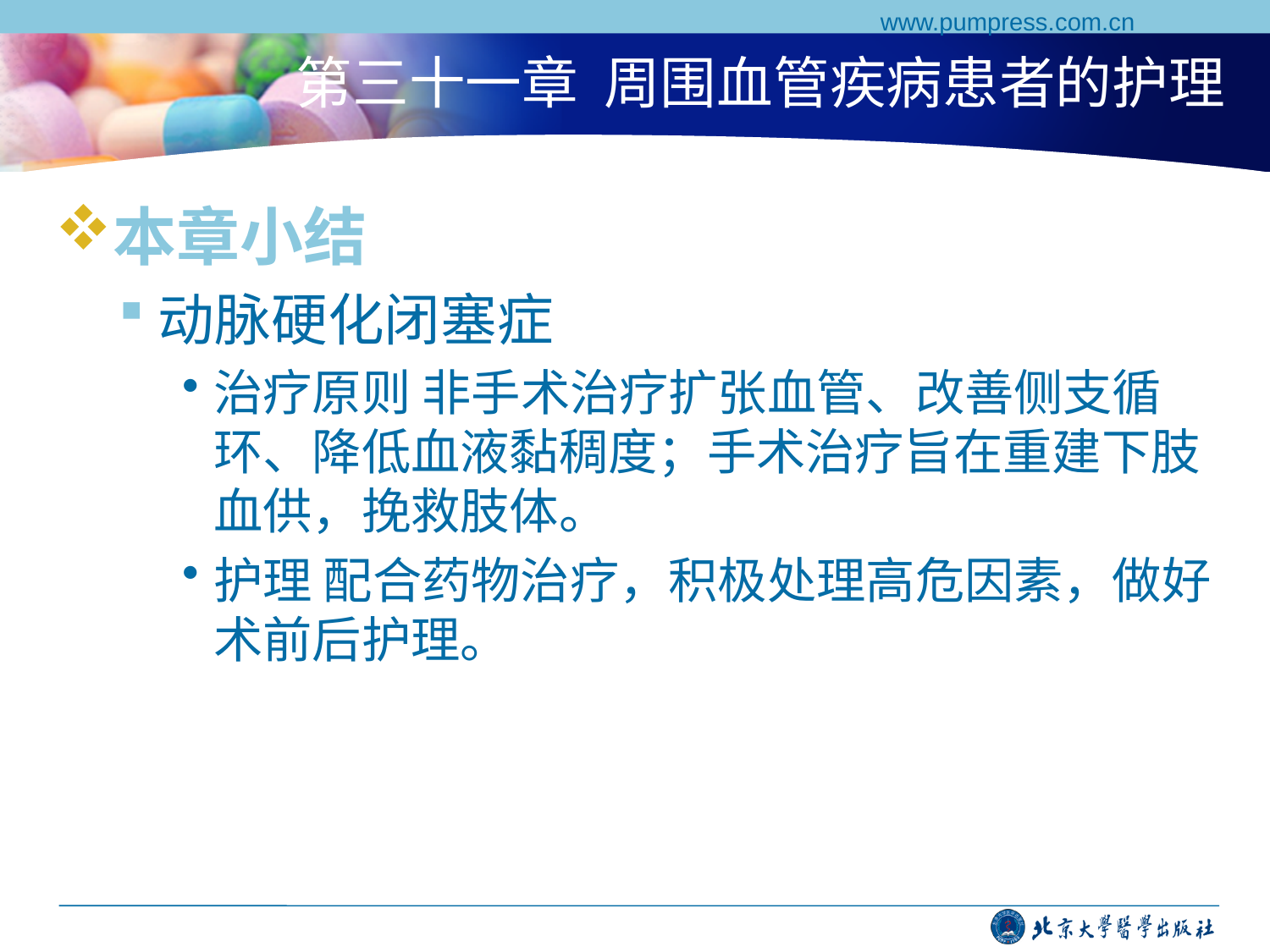

www.pumpress.com.cn
# 第三十一章  周围血管疾病患者的护理
本章小结
动脉硬化闭塞症
治疗原则 非手术治疗扩张血管、改善侧支循环、降低血液黏稠度；手术治疗旨在重建下肢血供，挽救肢体。
护理 配合药物治疗，积极处理高危因素，做好术前后护理。